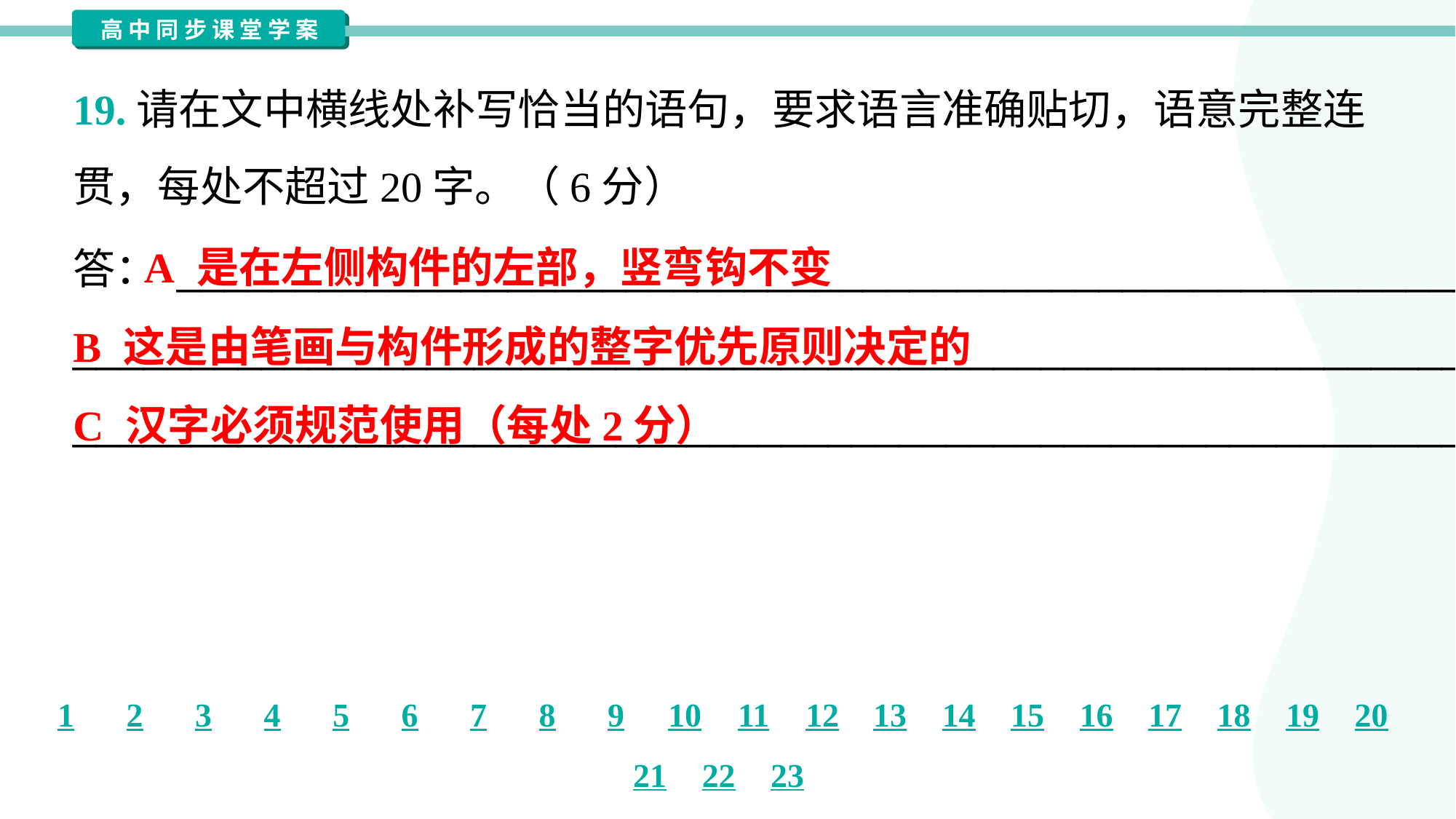

19.请在文中横线处补写恰当的语句，要求语言准确贴切，语意完整连
贯，每处不超过20字。（6分）
      A 是在左侧构件的左部，竖弯钩不变
B 这是由笔画与构件形成的整字优先原则决定的
C 汉字必须规范使用（每处2分）
答： ________________________________________________________
_____________________________________________________________
_____________________________________________________________